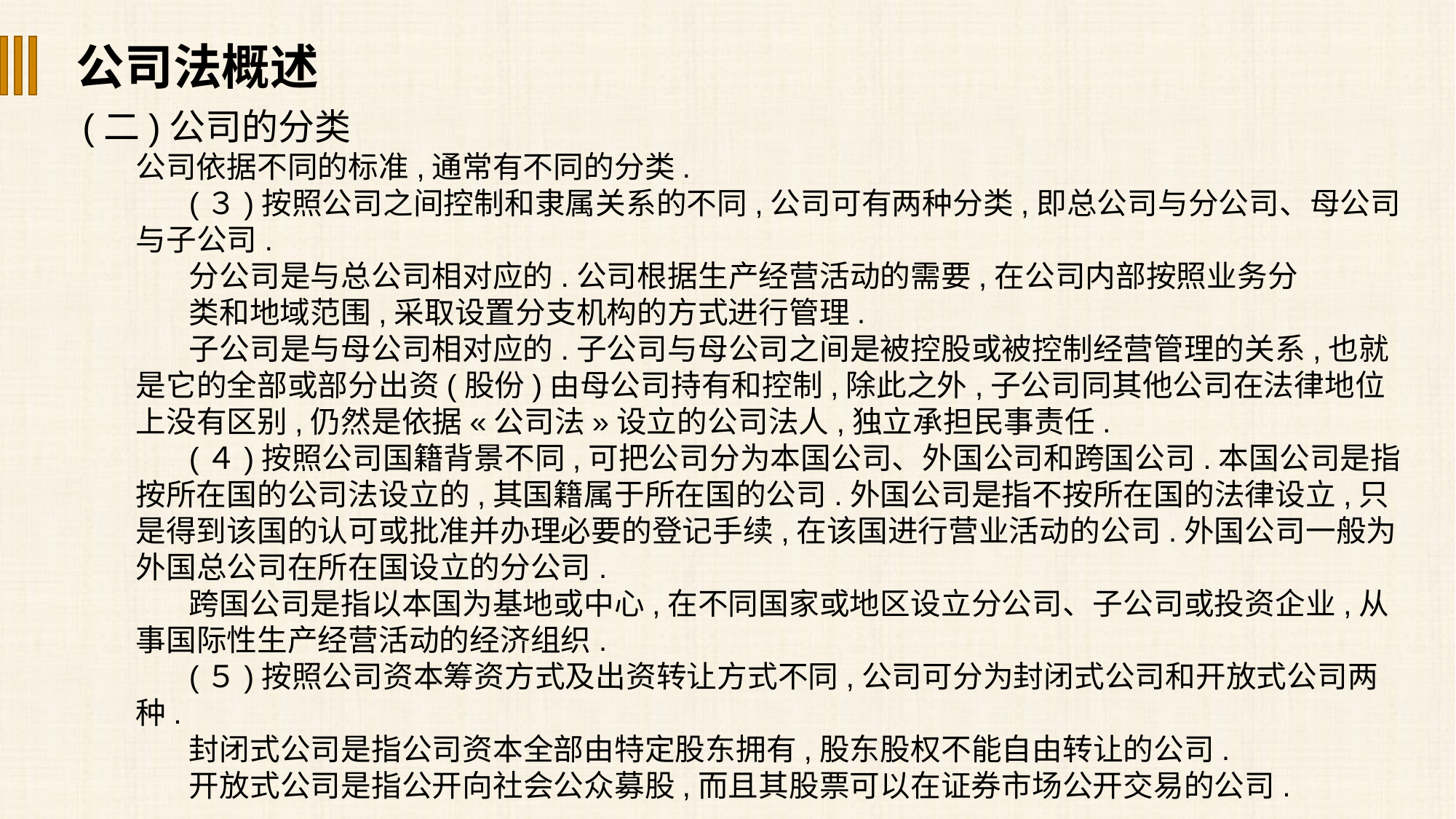

公司法概述

(二)公司的分类
公司依据不同的标准,通常有不同的分类.
(３)按照公司之间控制和隶属关系的不同,公司可有两种分类,即总公司与分公司、母公司与子公司.
分公司是与总公司相对应的.公司根据生产经营活动的需要,在公司内部按照业务分
类和地域范围,采取设置分支机构的方式进行管理.
子公司是与母公司相对应的.子公司与母公司之间是被控股或被控制经营管理的关系,也就是它的全部或部分出资(股份)由母公司持有和控制,除此之外,子公司同其他公司在法律地位上没有区别,仍然是依据«公司法»设立的公司法人,独立承担民事责任.
(４)按照公司国籍背景不同,可把公司分为本国公司、外国公司和跨国公司.本国公司是指按所在国的公司法设立的,其国籍属于所在国的公司.外国公司是指不按所在国的法律设立,只是得到该国的认可或批准并办理必要的登记手续,在该国进行营业活动的公司.外国公司一般为外国总公司在所在国设立的分公司.
跨国公司是指以本国为基地或中心,在不同国家或地区设立分公司、子公司或投资企业,从事国际性生产经营活动的经济组织.
(５)按照公司资本筹资方式及出资转让方式不同,公司可分为封闭式公司和开放式公司两种.
封闭式公司是指公司资本全部由特定股东拥有,股东股权不能自由转让的公司.
开放式公司是指公开向社会公众募股,而且其股票可以在证券市场公开交易的公司.